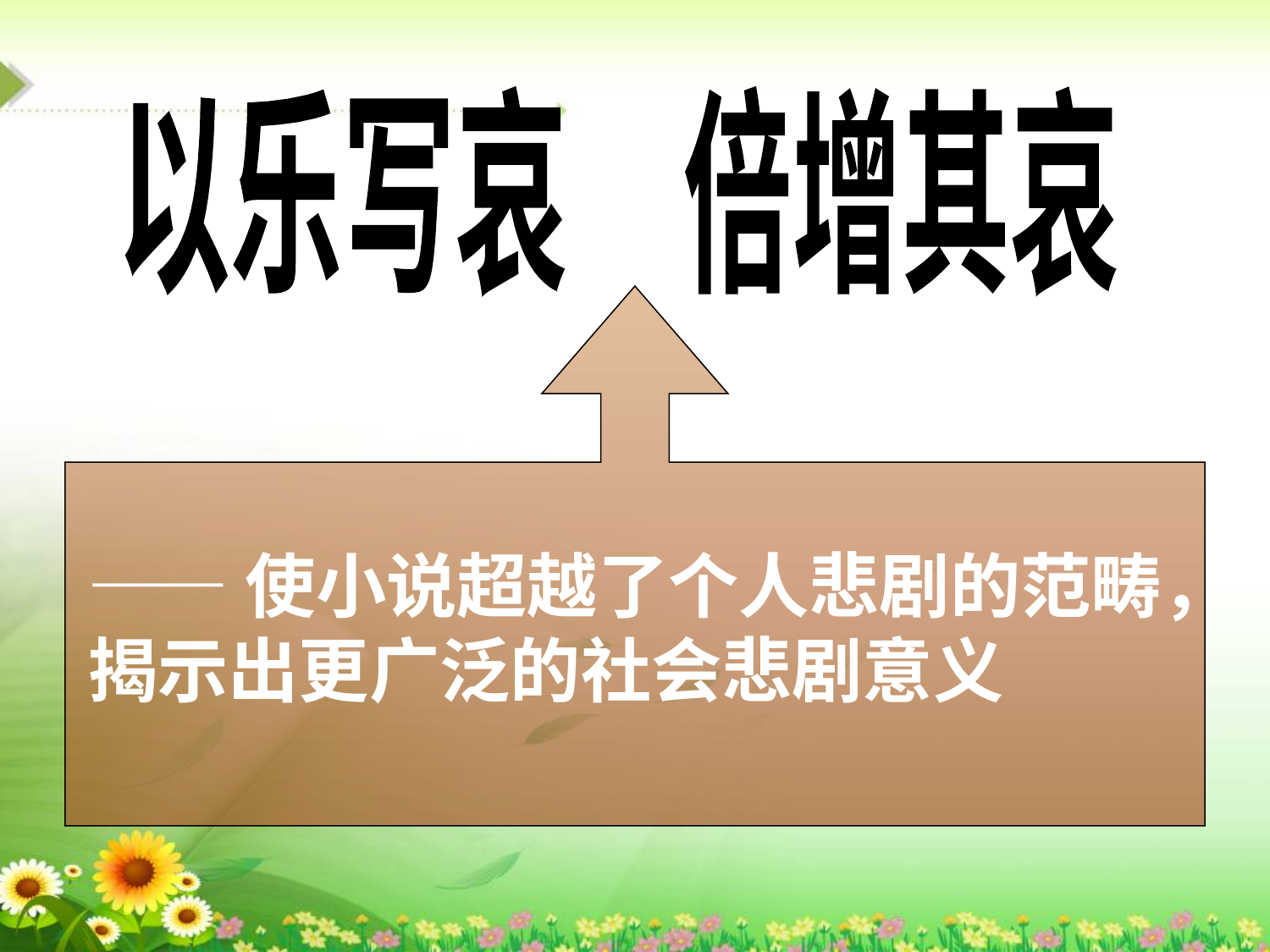

以乐写哀
倍增其哀

——使小说超越了个人悲剧的范畴，揭示出更广泛的社会悲剧意义